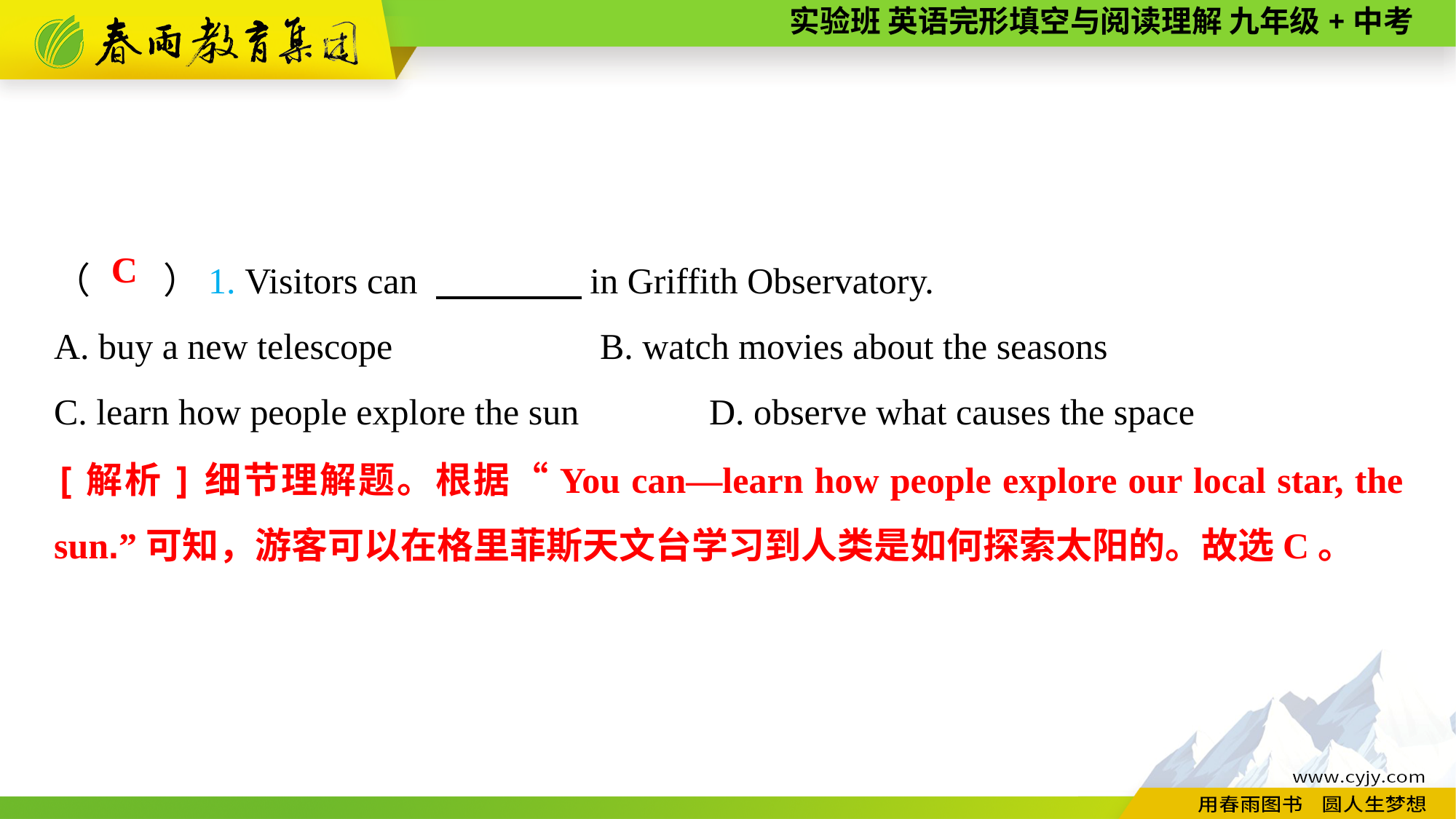

（　　）1. Visitors can 　　　　in Griffith Observatory.
A. buy a new telescope		B. watch movies about the seasons
C. learn how people explore the sun		D. observe what causes the space
C
[解析]细节理解题。根据“You can—learn how people explore our local star, the sun.”可知，游客可以在格里菲斯天文台学习到人类是如何探索太阳的。故选C。